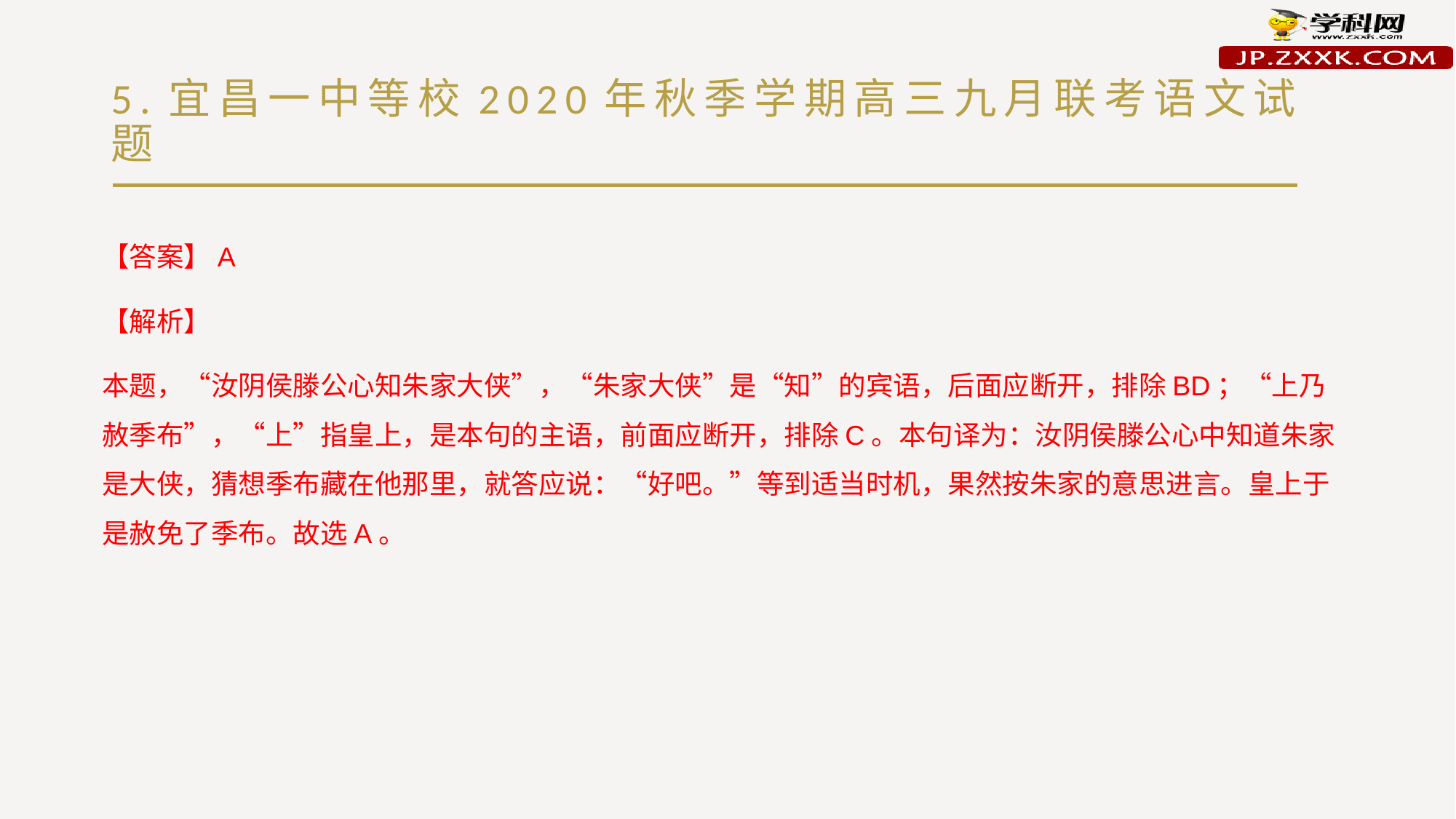

# 5.宜昌一中等校2020年秋季学期高三九月联考语文试题
【答案】A
【解析】
本题，“汝阴侯滕公心知朱家大侠”，“朱家大侠”是“知”的宾语，后面应断开，排除BD；“上乃赦季布”，“上”指皇上，是本句的主语，前面应断开，排除C。本句译为：汝阴侯滕公心中知道朱家是大侠，猜想季布藏在他那里，就答应说：“好吧。”等到适当时机，果然按朱家的意思进言。皇上于是赦免了季布。故选A。